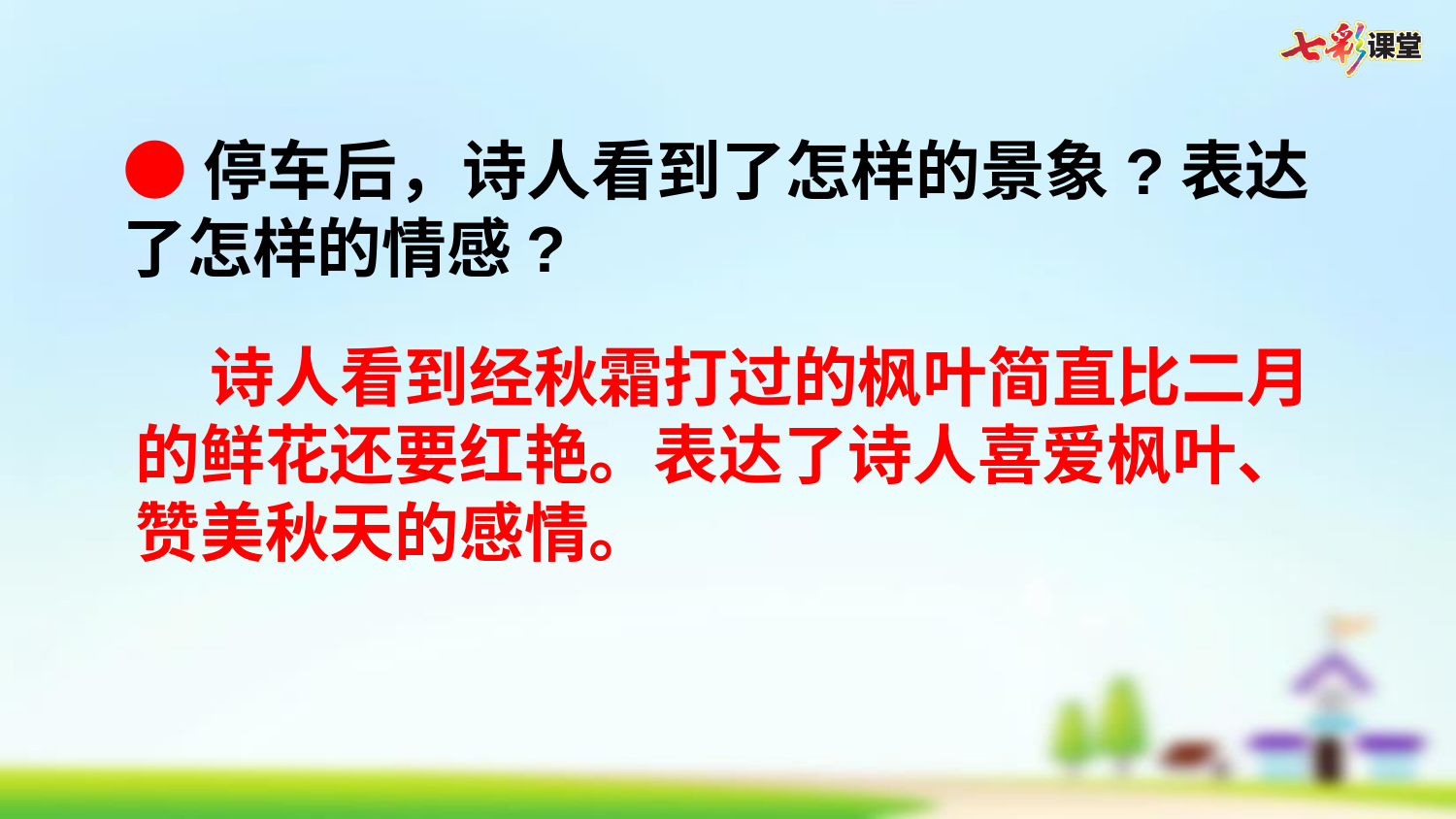

●停车后，诗人看到了怎样的景象?表达了怎样的情感?
    诗人看到经秋霜打过的枫叶简直比二月的鲜花还要红艳。表达了诗人喜爱枫叶、赞美秋天的感情。